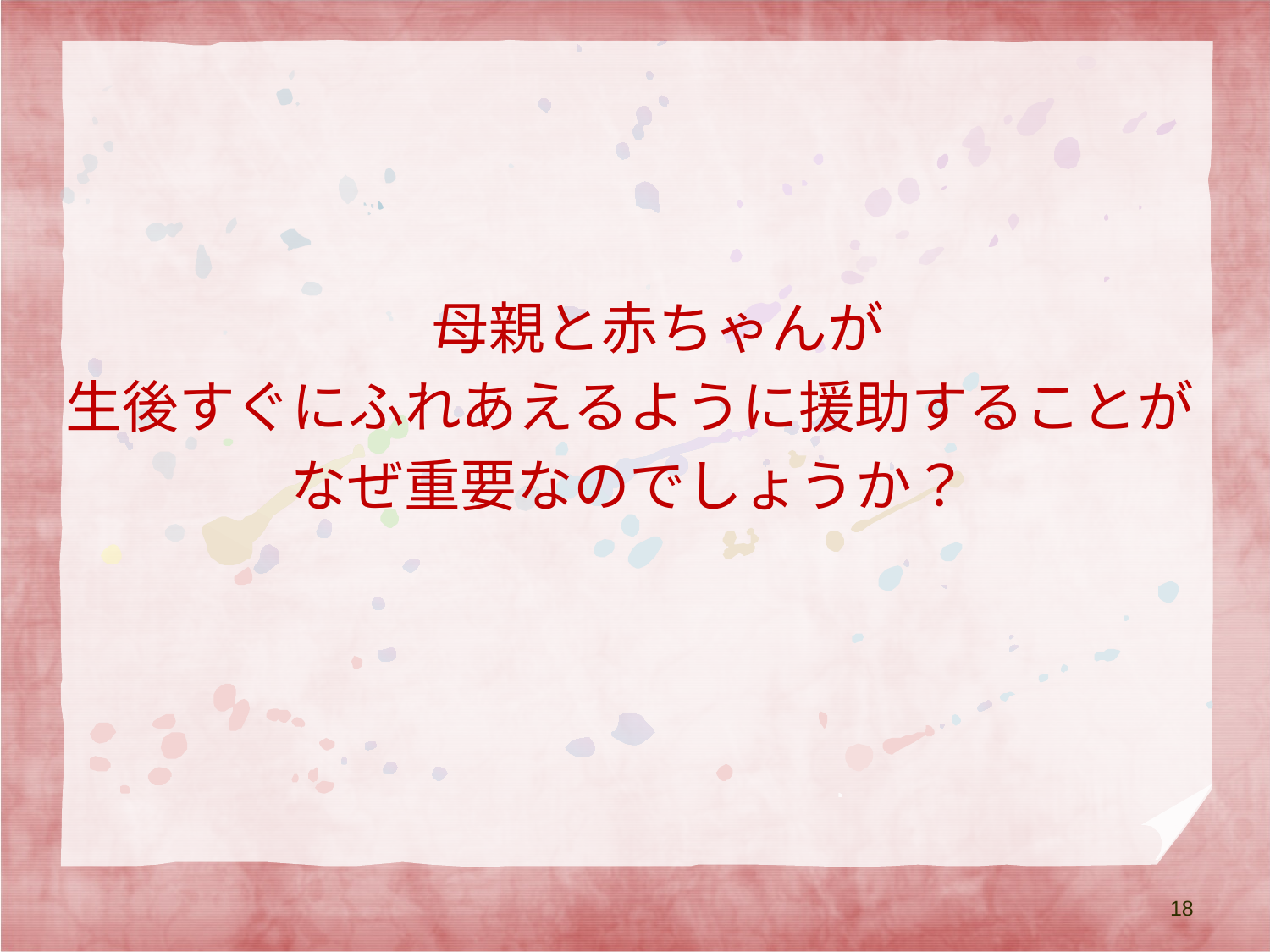

#
　母親と赤ちゃんが
生後すぐにふれあえるように援助することが
なぜ重要なのでしょうか？
18